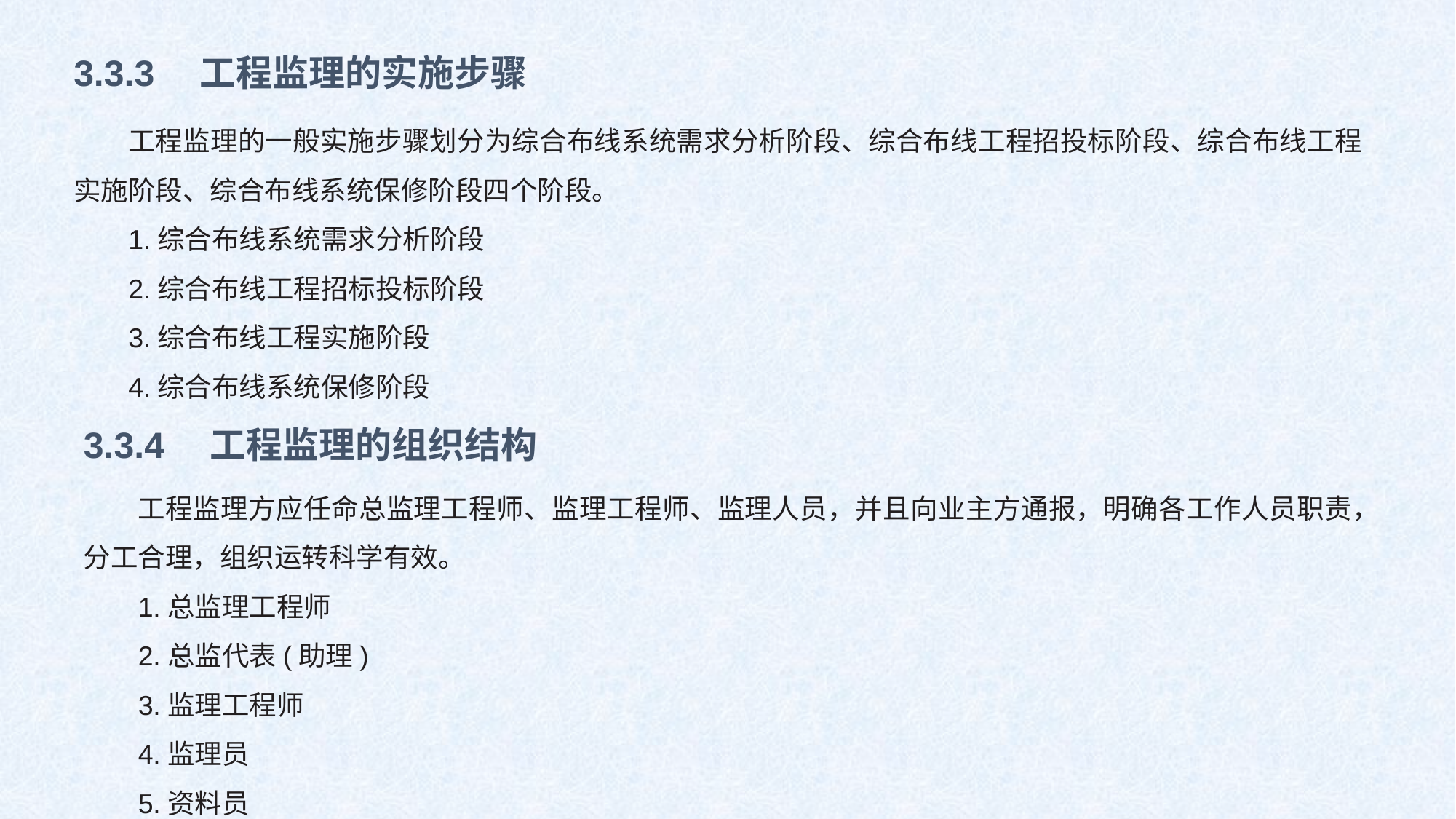

3.3.3　工程监理的实施步骤
工程监理的一般实施步骤划分为综合布线系统需求分析阶段、综合布线工程招投标阶段、综合布线工程实施阶段、综合布线系统保修阶段四个阶段。
1.综合布线系统需求分析阶段
2.综合布线工程招标投标阶段
3.综合布线工程实施阶段
4.综合布线系统保修阶段
3.3.4　工程监理的组织结构
工程监理方应任命总监理工程师、监理工程师、监理人员，并且向业主方通报，明确各工作人员职责，分工合理，组织运转科学有效。
1.总监理工程师
2.总监代表(助理)
3.监理工程师
4.监理员
5.资料员